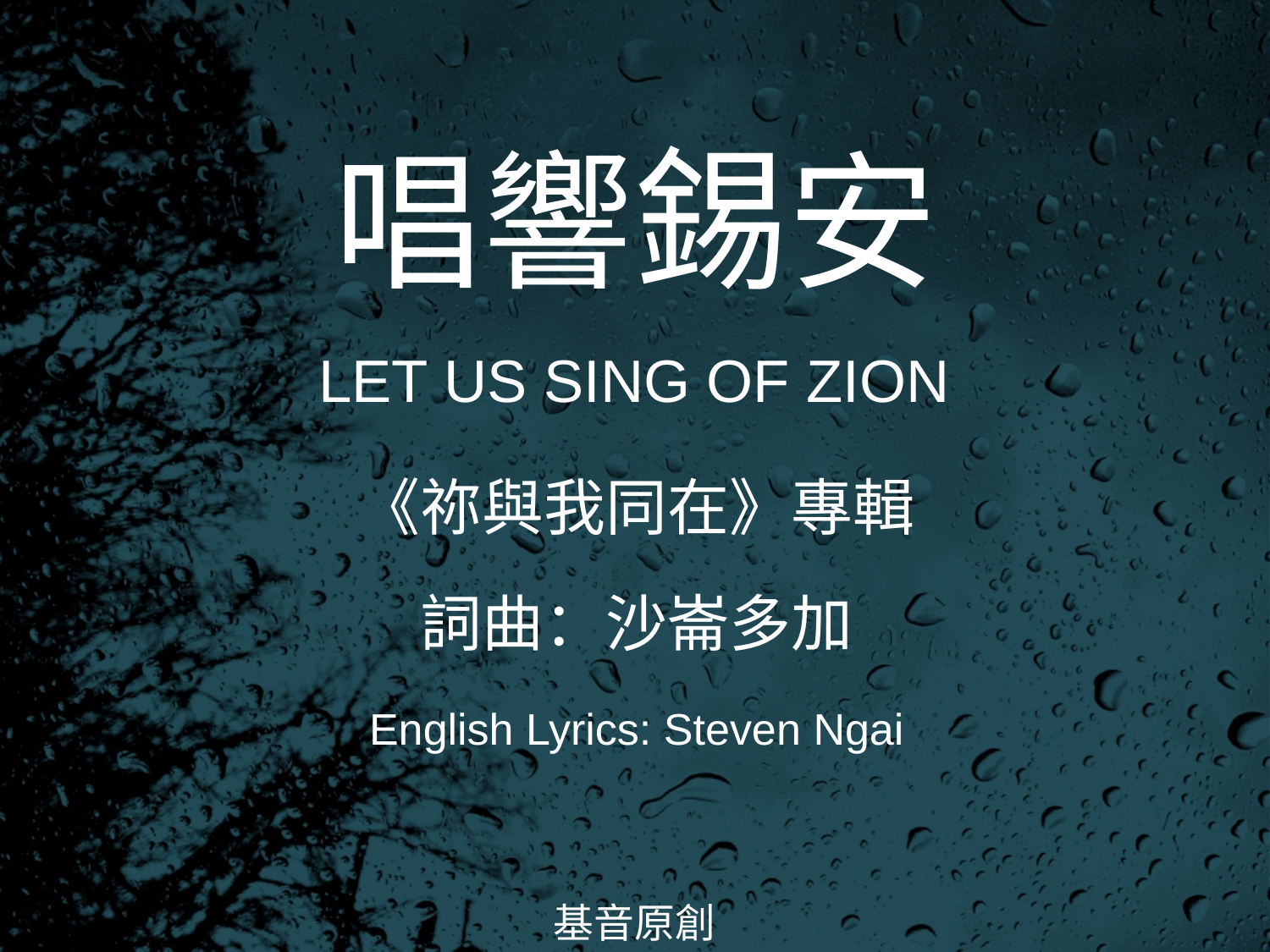

唱響錫安
LET US SING OF ZION
# 《祢與我同在》專輯 詞曲：沙崙多加 English Lyrics: Steven Ngai

基音原創